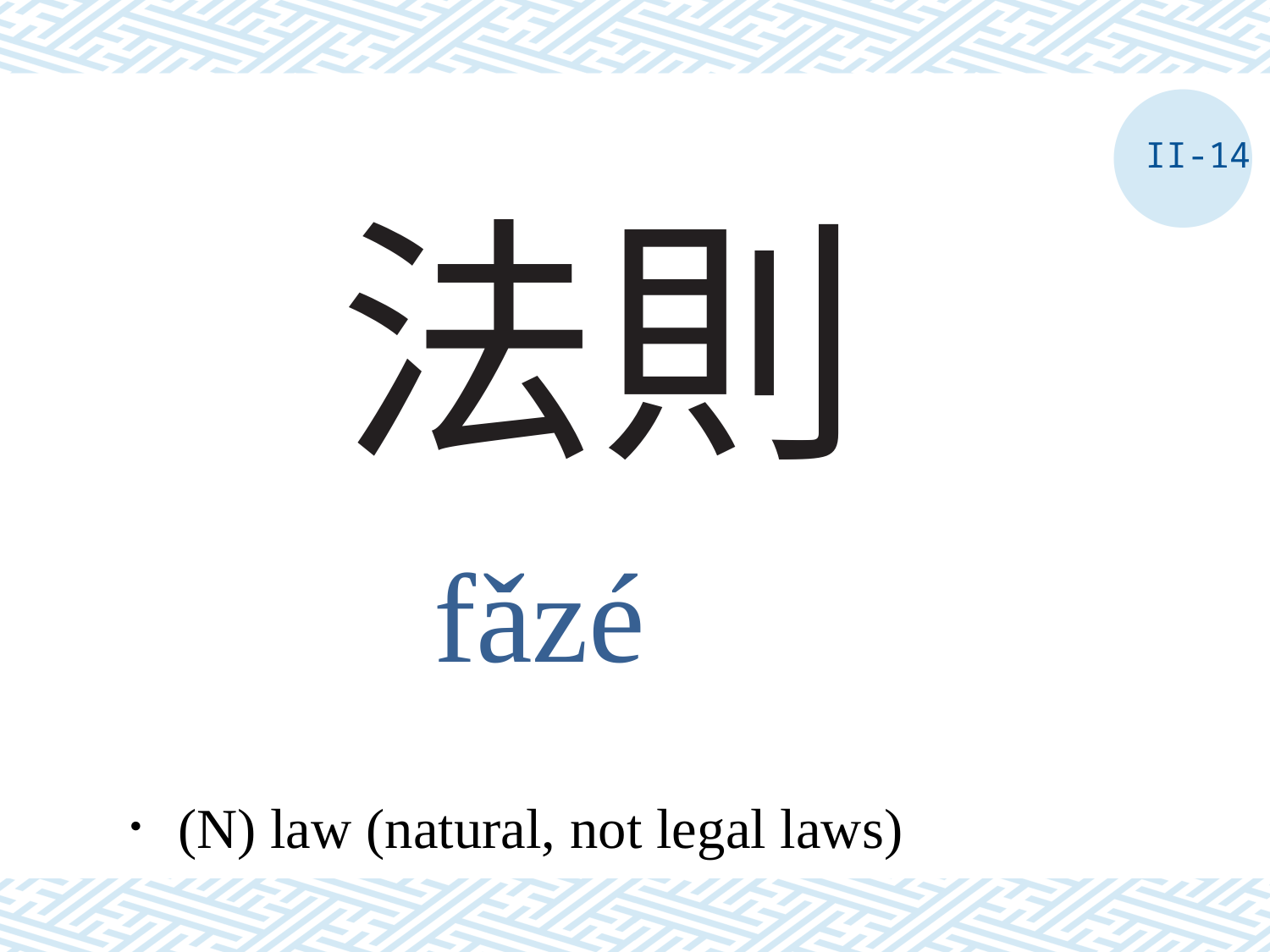

II-14

# 法則
fǎzé
．(N) law (natural, not legal laws)